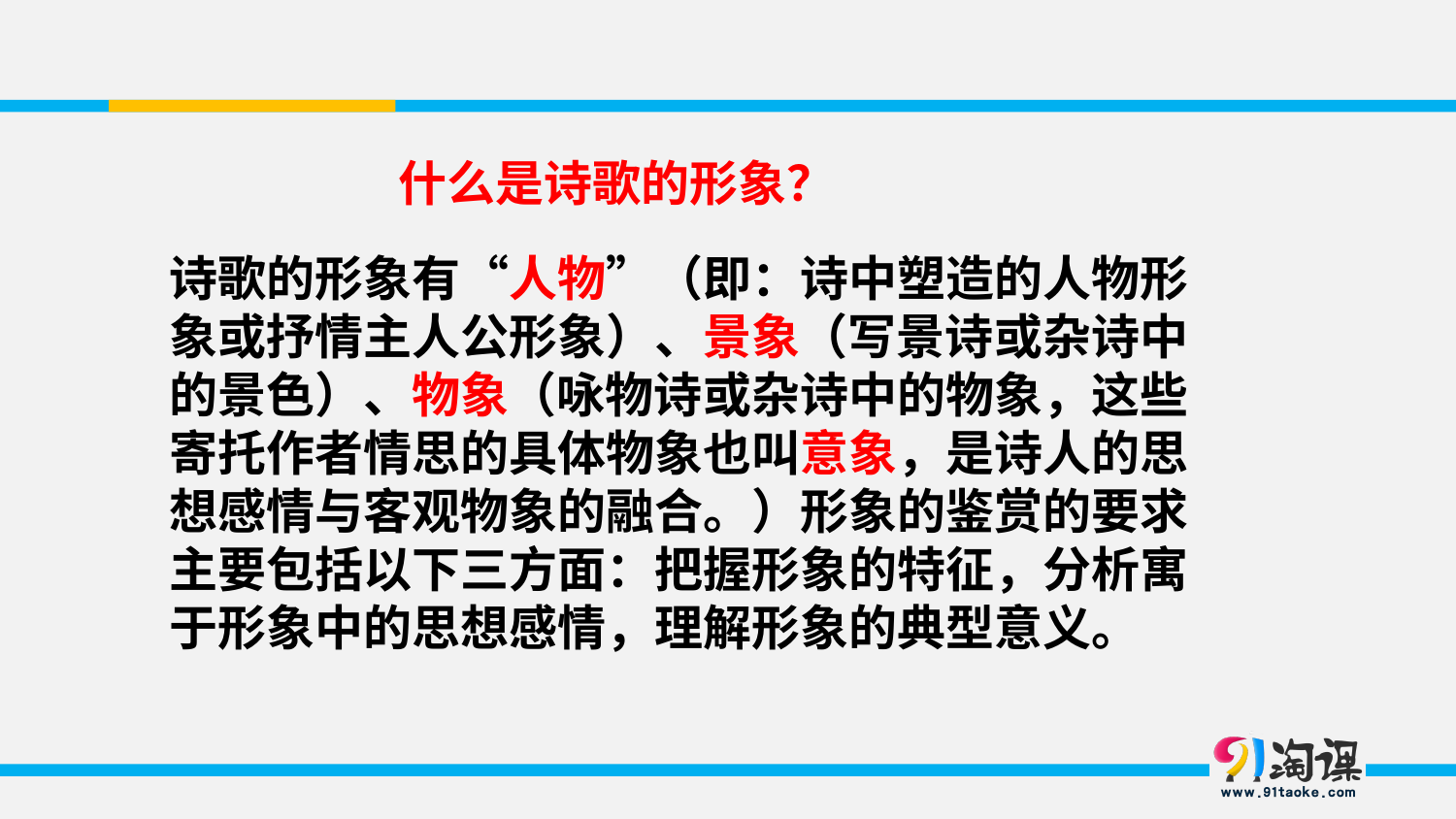

什么是诗歌的形象？
诗歌的形象有“人物”（即：诗中塑造的人物形象或抒情主人公形象）、景象（写景诗或杂诗中的景色）、物象（咏物诗或杂诗中的物象，这些寄托作者情思的具体物象也叫意象，是诗人的思想感情与客观物象的融合。）形象的鉴赏的要求主要包括以下三方面：把握形象的特征，分析寓于形象中的思想感情，理解形象的典型意义。